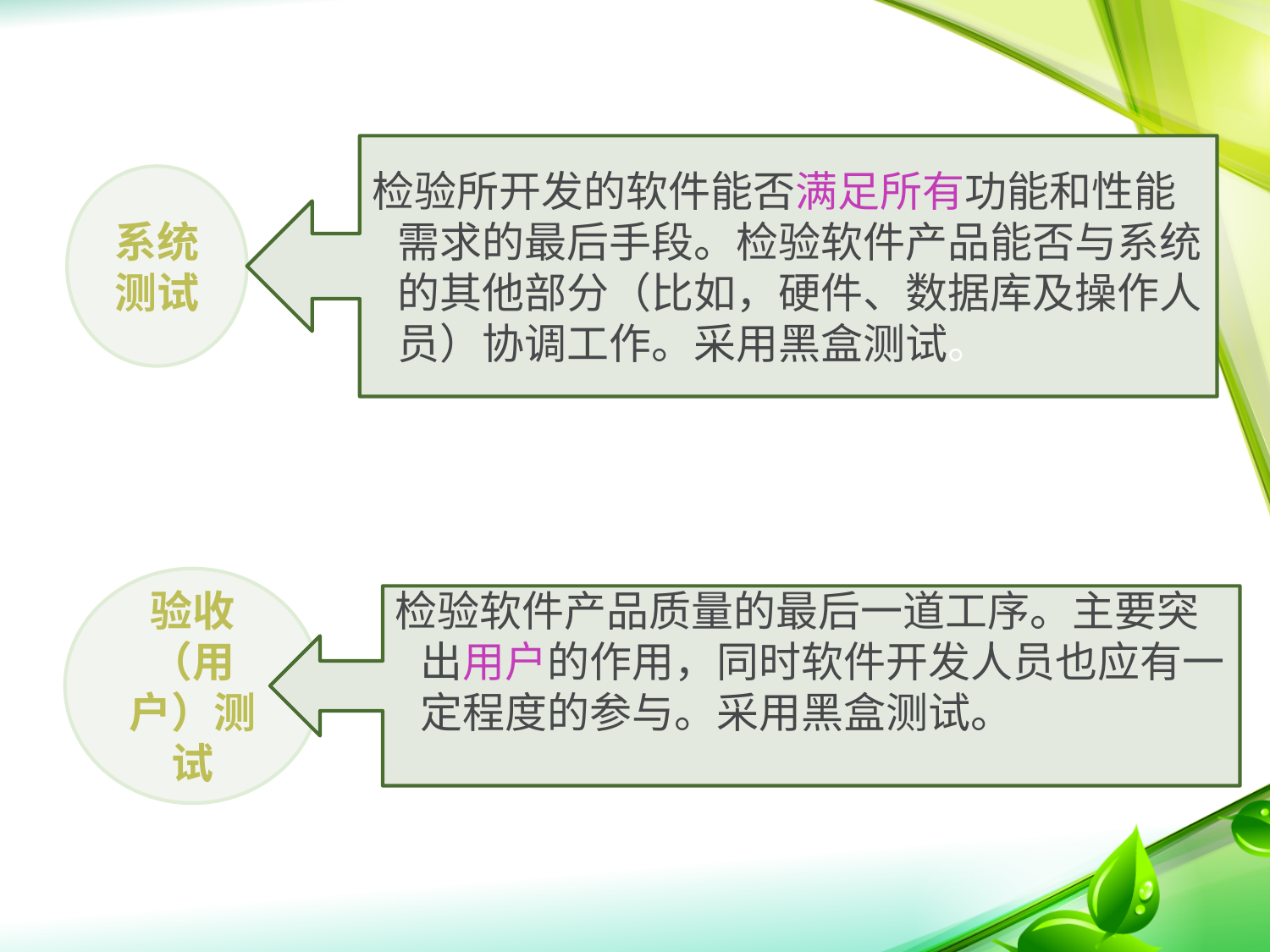

检验所开发的软件能否满足所有功能和性能需求的最后手段。检验软件产品能否与系统的其他部分（比如，硬件、数据库及操作人员）协调工作。采用黑盒测试。
系统测试
验收（用户）测试
检验软件产品质量的最后一道工序。主要突出用户的作用，同时软件开发人员也应有一定程度的参与。采用黑盒测试。